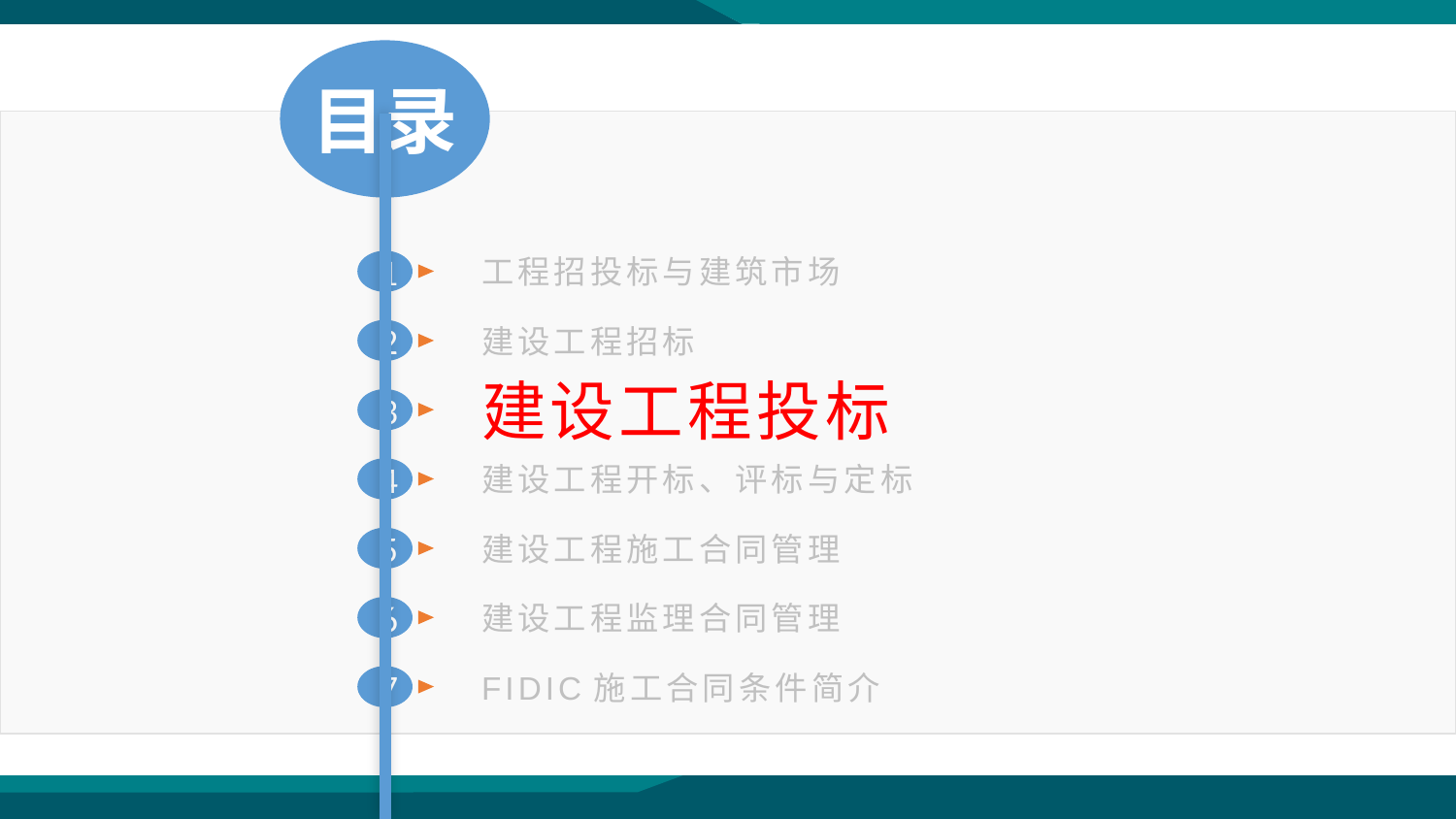

目录

工程招投标与建筑市场
1

建设工程招标
2

建设工程投标
3

建设工程开标、评标与定标
4

建设工程施工合同管理
5

建设工程监理合同管理
6

FIDIC施工合同条件简介
7